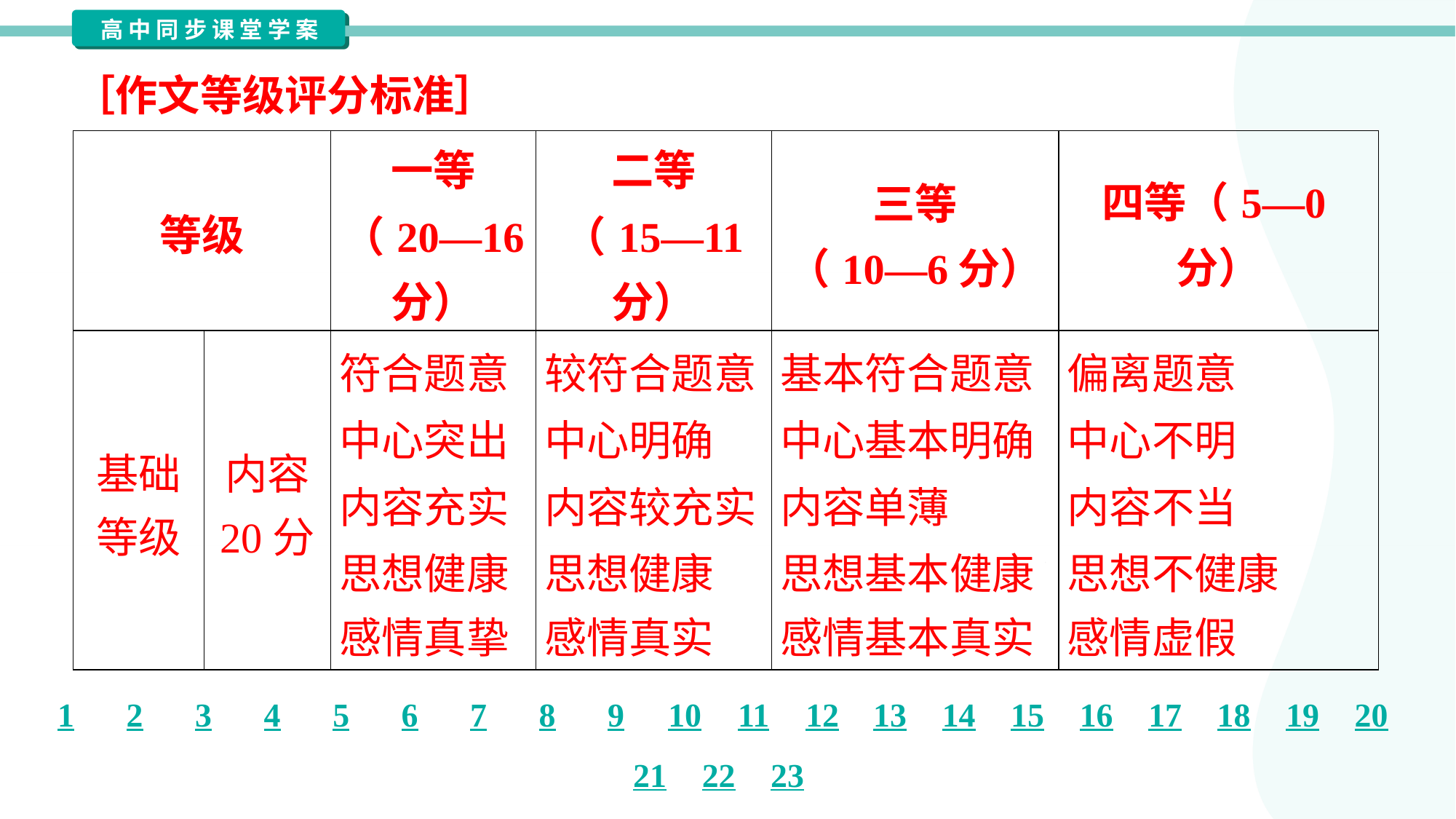

［作文等级评分标准］
| 等级 |  | 一等 （20—16 分） | 二等 （15—11 分） | 三等 （10—6分） | 四等（5—0分） |
| --- | --- | --- | --- | --- | --- |
| 基础 等级 | 内容 20分 | 符合题意 中心突出 内容充实 思想健康 感情真挚 | 较符合题意 中心明确 内容较充实 思想健康 感情真实 | 基本符合题意 中心基本明确 内容单薄 思想基本健康 感情基本真实 | 偏离题意 中心不明 内容不当 思想不健康 感情虚假 |